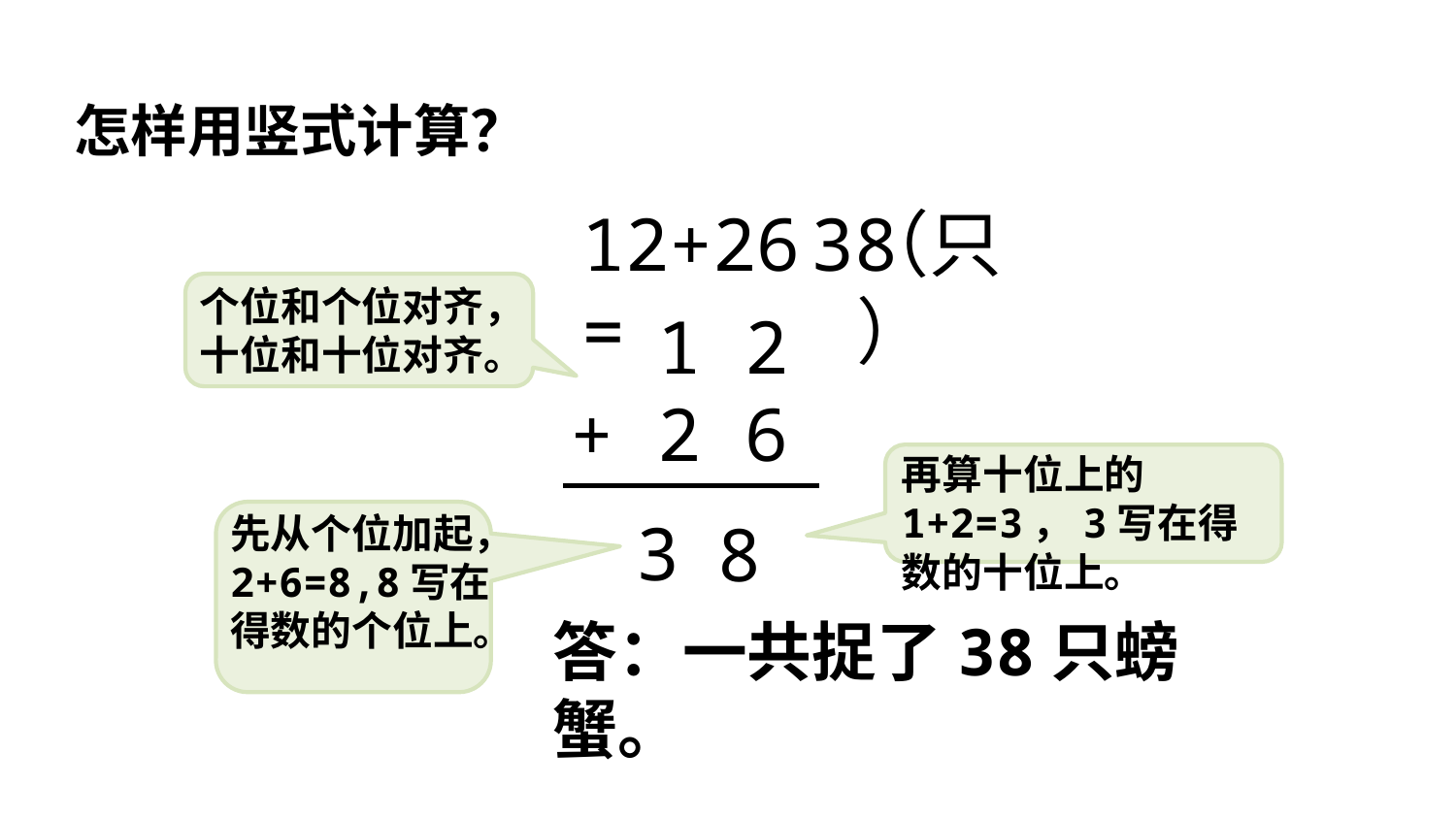

怎样用竖式计算？
12+26=
38
（只）

个位和个位对齐，十位和十位对齐。
  1 2
+ 2 6
再算十位上的1+2=3，3写在得数的十位上。

先从个位加起，2+6=8,8写在得数的个位上。

3
8
答：一共捉了38只螃蟹。